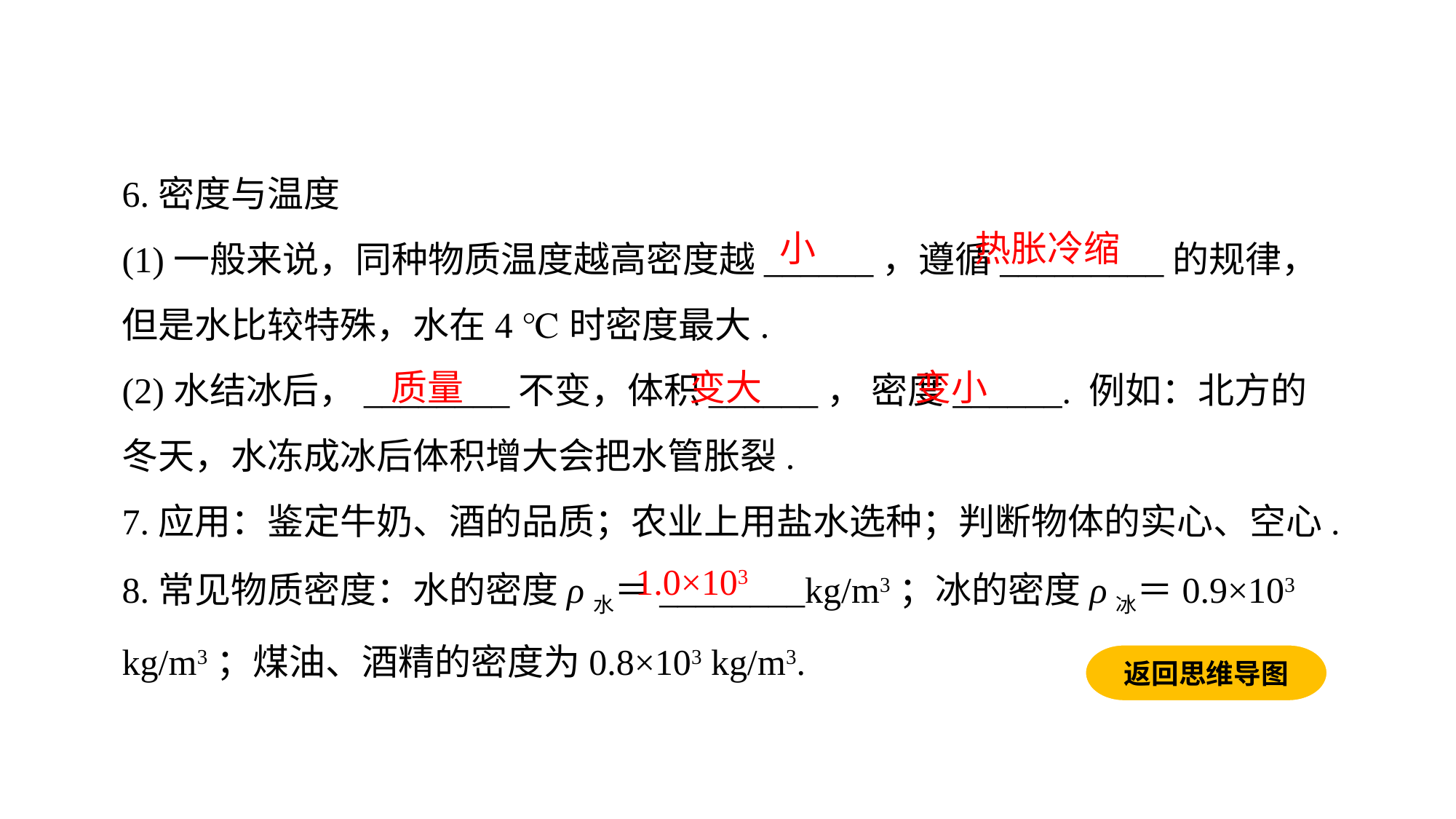

6.密度与温度
(1)一般来说，同种物质温度越高密度越______，遵循_________的规律，但是水比较特殊，水在4 ℃时密度最大.
(2)水结冰后，________不变，体积______， 密度______. 例如：北方的冬天，水冻成冰后体积增大会把水管胀裂.
7.应用：鉴定牛奶、酒的品质；农业上用盐水选种；判断物体的实心、空心.
8.常见物质密度：水的密度ρ水＝________kg/m3；冰的密度ρ冰＝0.9×103 kg/m3；煤油、酒精的密度为0.8×103 kg/m3.
小
热胀冷缩
质量
变大
变小
1.0×103
返回思维导图